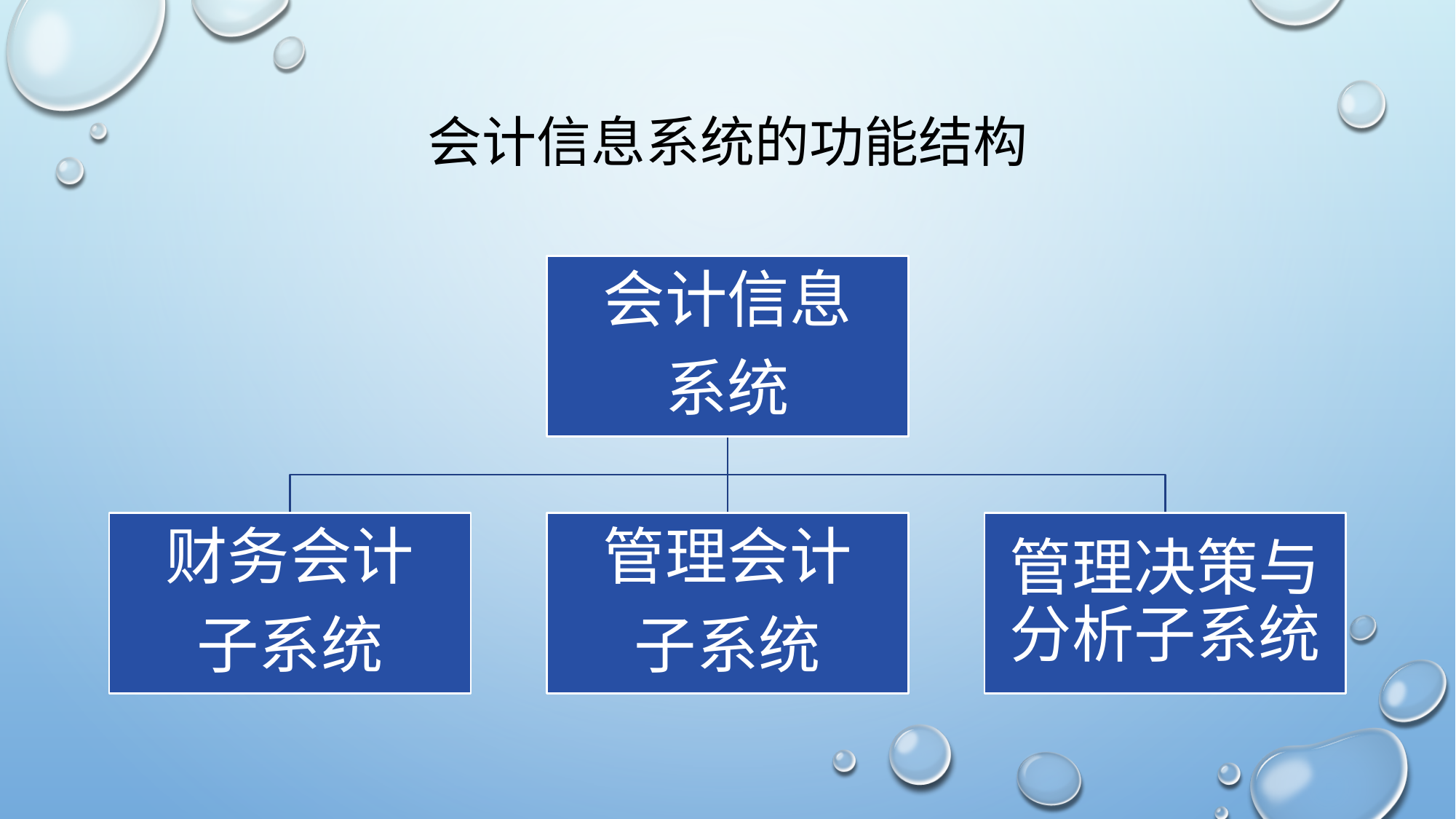

# 会计信息系统的功能结构
会计信息
系统
财务会计
子系统
管理会计
子系统
管理决策与分析子系统